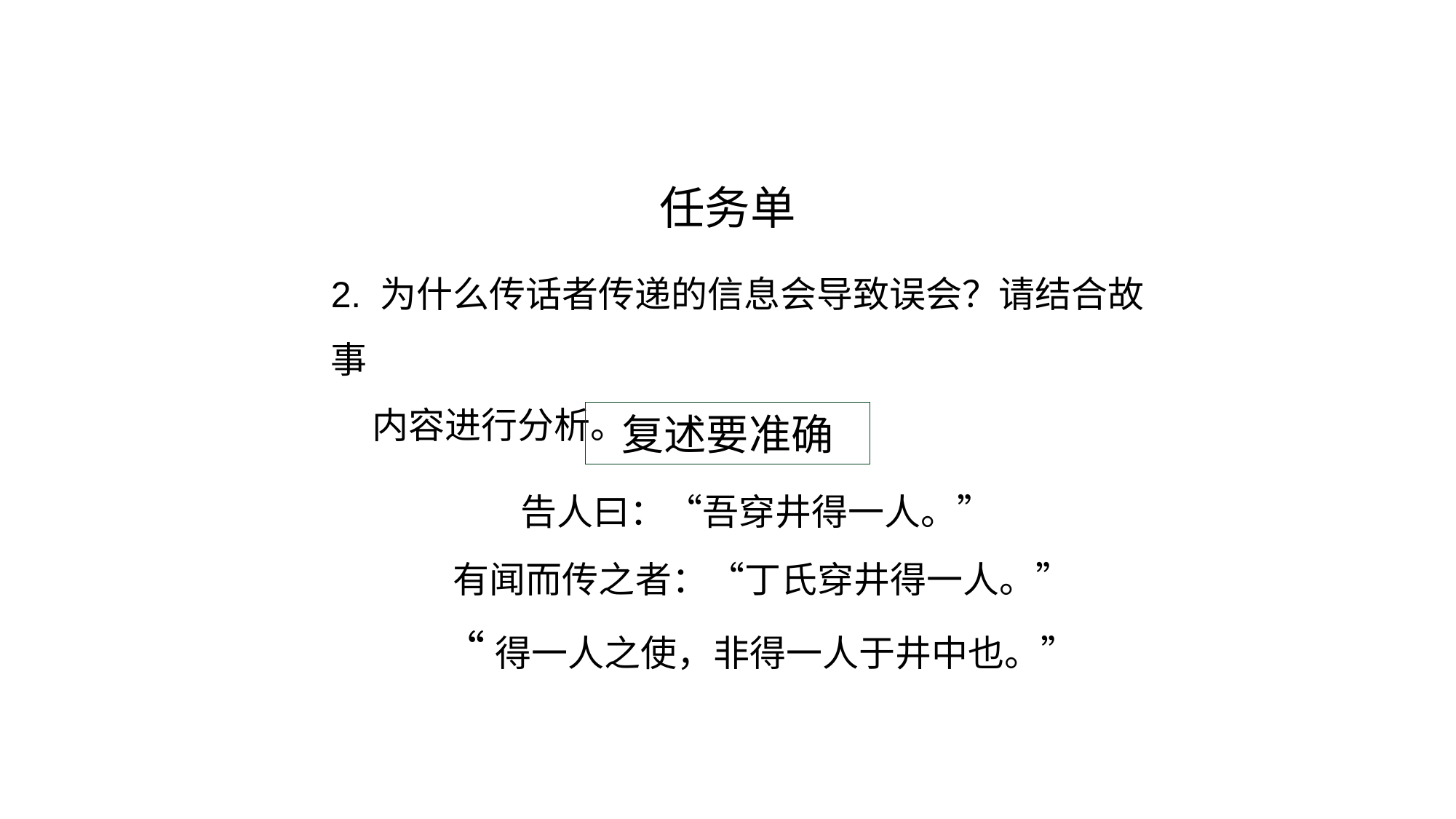

# 任务单
2. 为什么传话者传递的信息会导致误会？请结合故事
    内容进行分析。
复述要准确
告人曰：“吾穿井得一人。”
有闻而传之者：“丁氏穿井得一人。”
“得一人之使，非得一人于井中也。”